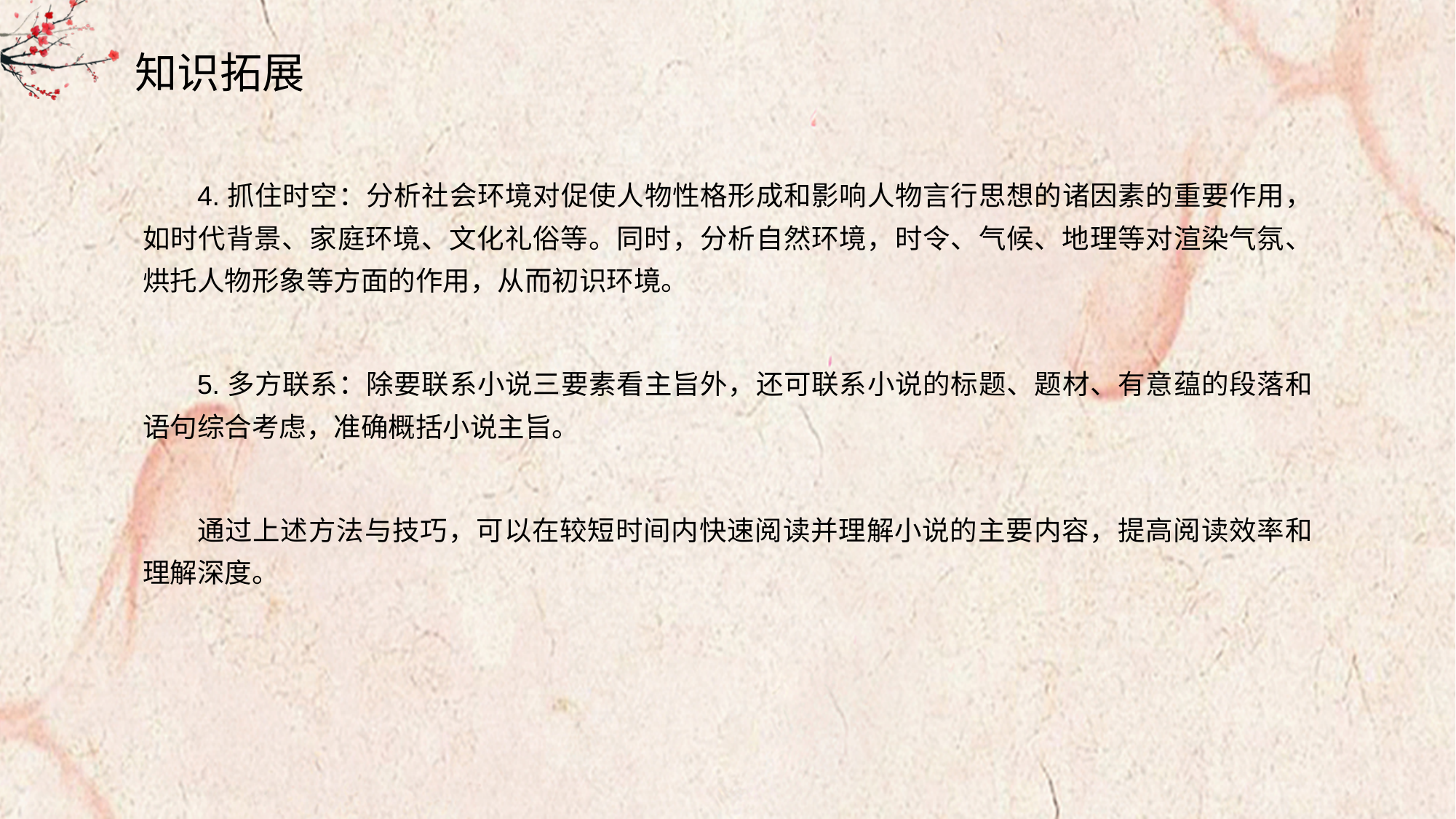

知识拓展

4.抓住时空：分析社会环境对促使人物性格形成和影响人物言行思想的诸因素的重要作用，如时代背景、家庭环境、文化礼俗等。同时，分析自然环境，时令、气候、地理等对渲染气氛、烘托人物形象等方面的作用，从而初识环境。

5.多方联系：除要联系小说三要素看主旨外，还可联系小说的标题、题材、有意蕴的段落和语句综合考虑，准确概括小说主旨。

通过上述方法与技巧，可以在较短时间内快速阅读并理解小说的主要内容，提高阅读效率和理解深度。